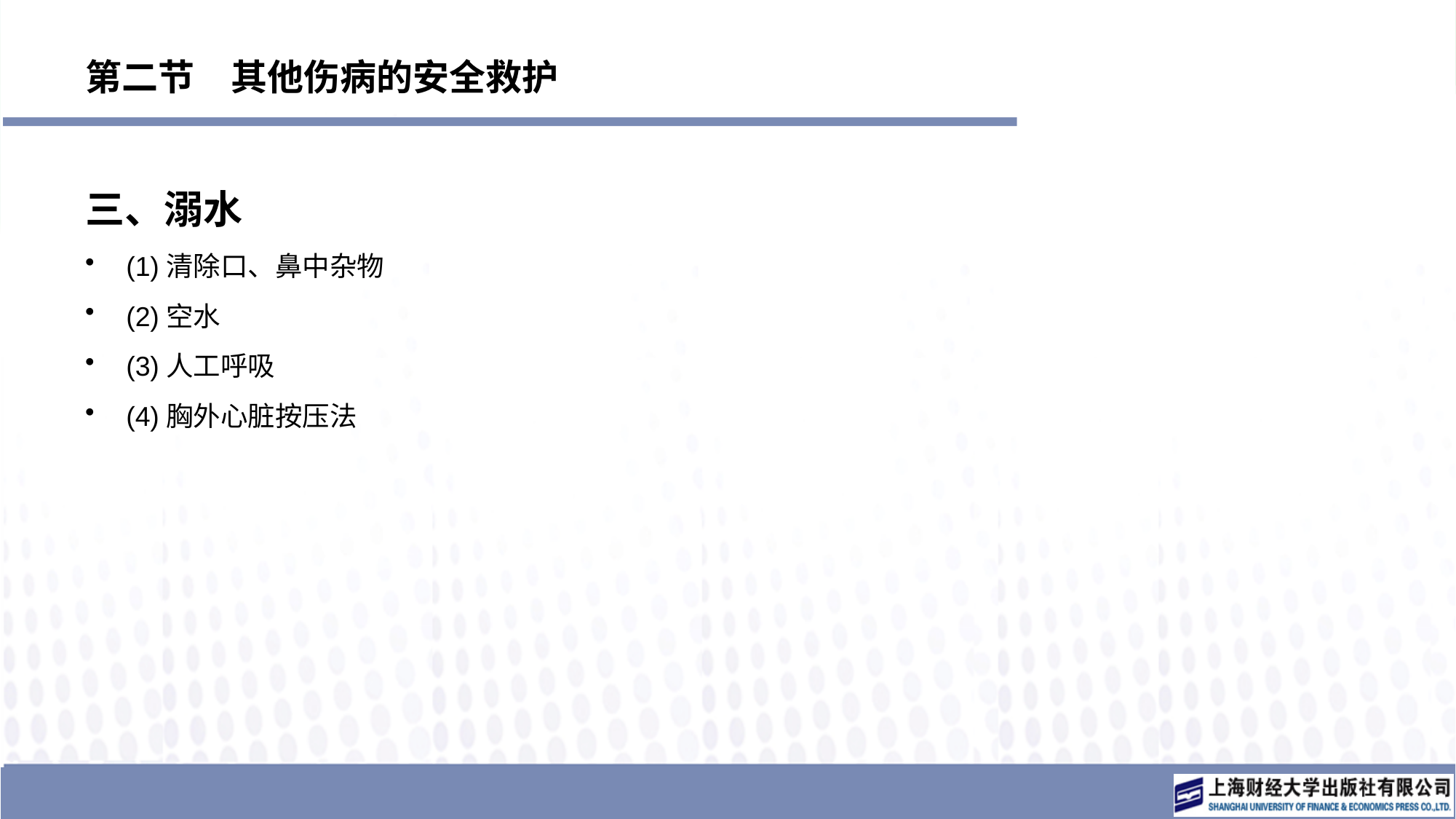

# 第二节　其他伤病的安全救护
三、溺水
(1)清除口、鼻中杂物
(2)空水
(3)人工呼吸
(4)胸外心脏按压法